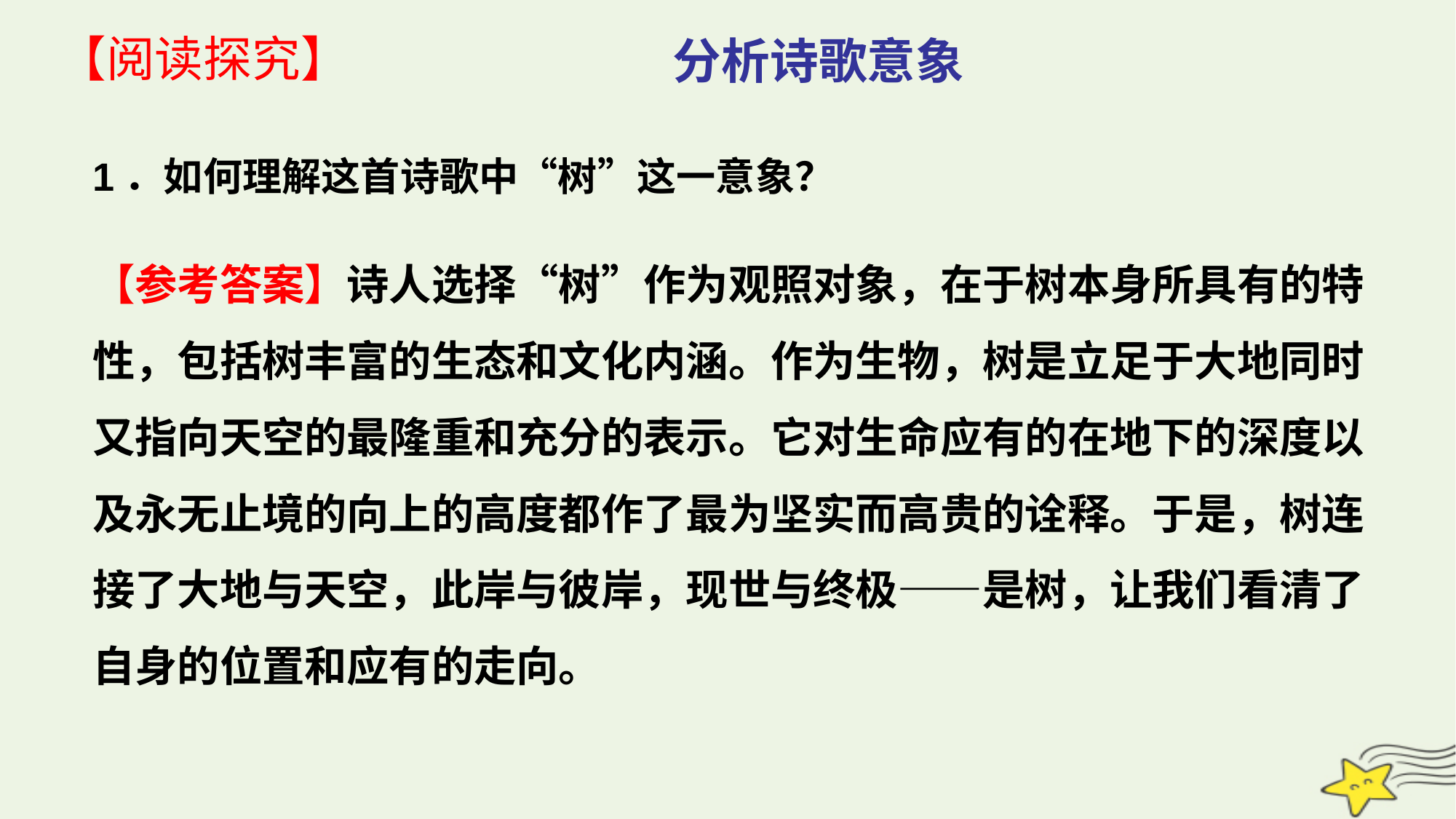

【阅读探究】
分析诗歌意象
1．如何理解这首诗歌中“树”这一意象？
【参考答案】诗人选择“树”作为观照对象，在于树本身所具有的特性，包括树丰富的生态和文化内涵。作为生物，树是立足于大地同时又指向天空的最隆重和充分的表示。它对生命应有的在地下的深度以及永无止境的向上的高度都作了最为坚实而高贵的诠释。于是，树连接了大地与天空，此岸与彼岸，现世与终极——是树，让我们看清了自身的位置和应有的走向。